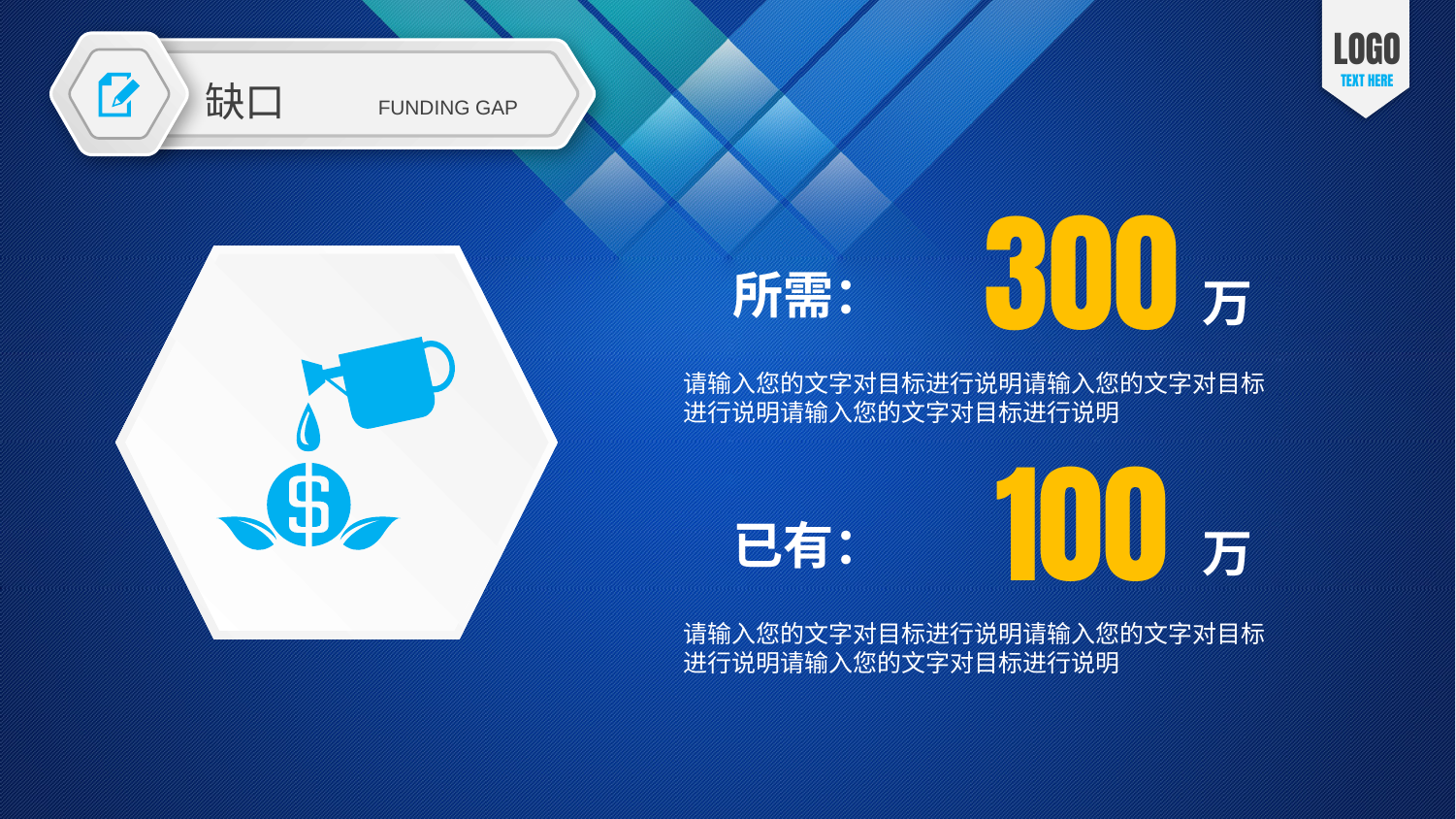

LOGO
TEXT HERE

缺口

FUNDING GAP
300

所需：
万

请输入您的文字对目标进行说明请输入您的文字对目标进行说明请输入您的文字对目标进行说明

100
已有：
万
请输入您的文字对目标进行说明请输入您的文字对目标进行说明请输入您的文字对目标进行说明